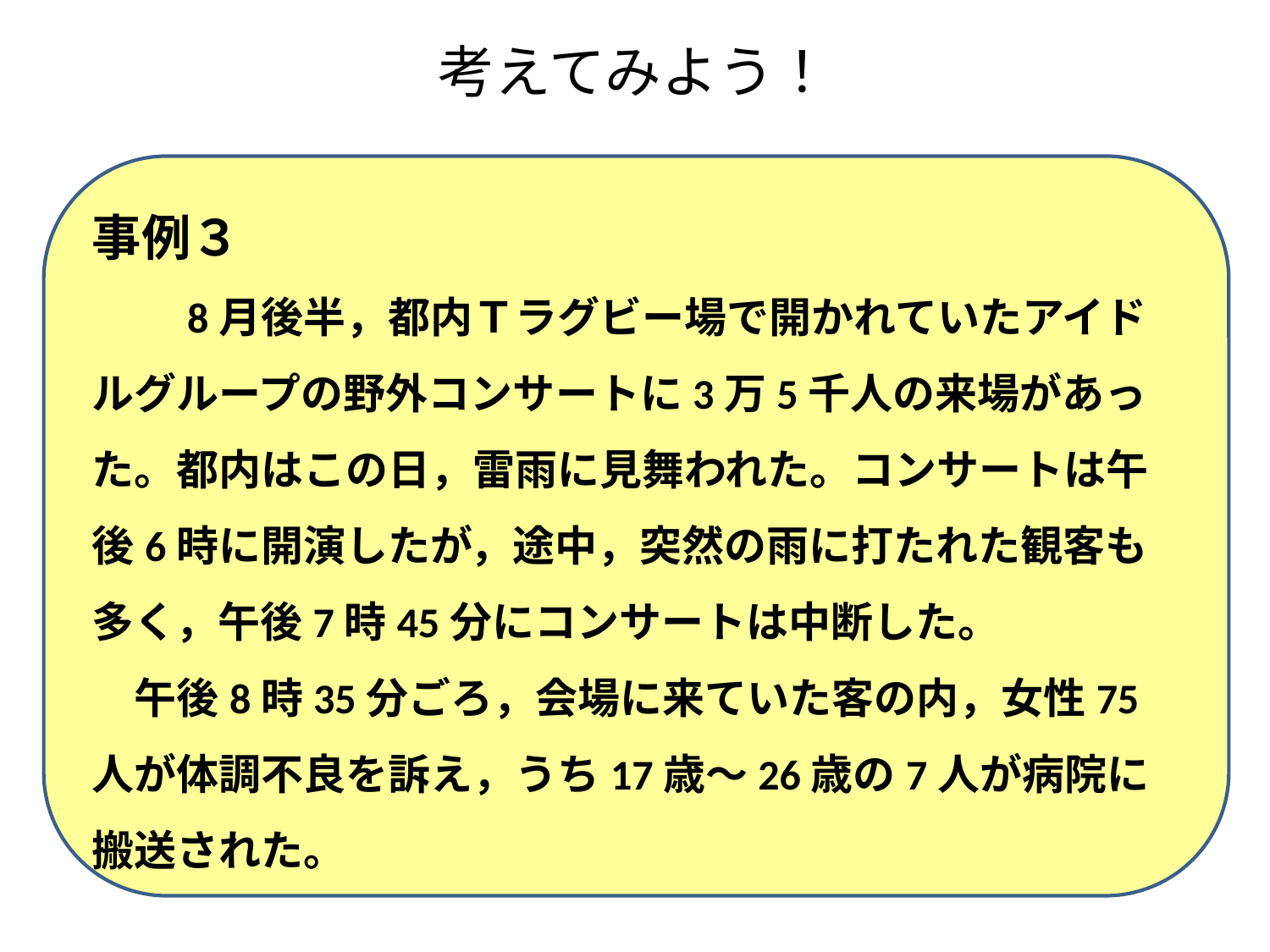

考えてみよう！
事例３
　　8月後半，都内Ｔラグビー場で開かれていたアイドルグループの野外コンサートに3万5千人の来場があった。都内はこの日，雷雨に見舞われた。コンサートは午後6時に開演したが，途中，突然の雨に打たれた観客も多く，午後7時45分にコンサートは中断した。
　午後8時35分ごろ，会場に来ていた客の内，女性75人が体調不良を訴え，うち17歳～26歳の7人が病院に搬送された。